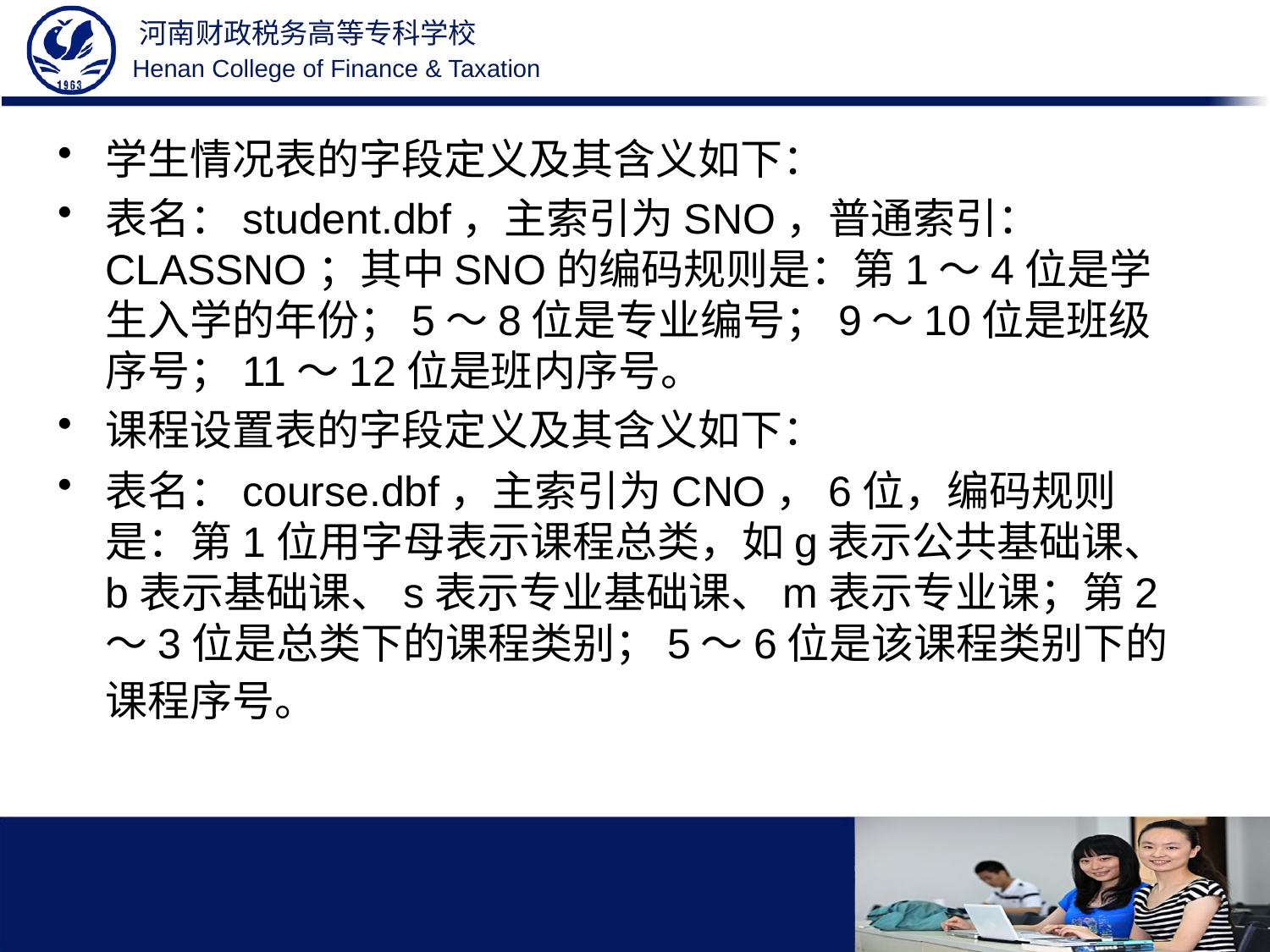

学生情况表的字段定义及其含义如下：
表名：student.dbf，主索引为SNO，普通索引：CLASSNO；其中SNO的编码规则是：第1～4位是学生入学的年份；5～8位是专业编号；9～10位是班级序号；11～12位是班内序号。
课程设置表的字段定义及其含义如下：
表名：course.dbf，主索引为CNO，6位，编码规则是：第1位用字母表示课程总类，如g表示公共基础课、b表示基础课、s表示专业基础课、m表示专业课；第2～3位是总类下的课程类别；5～6位是该课程类别下的课程序号。